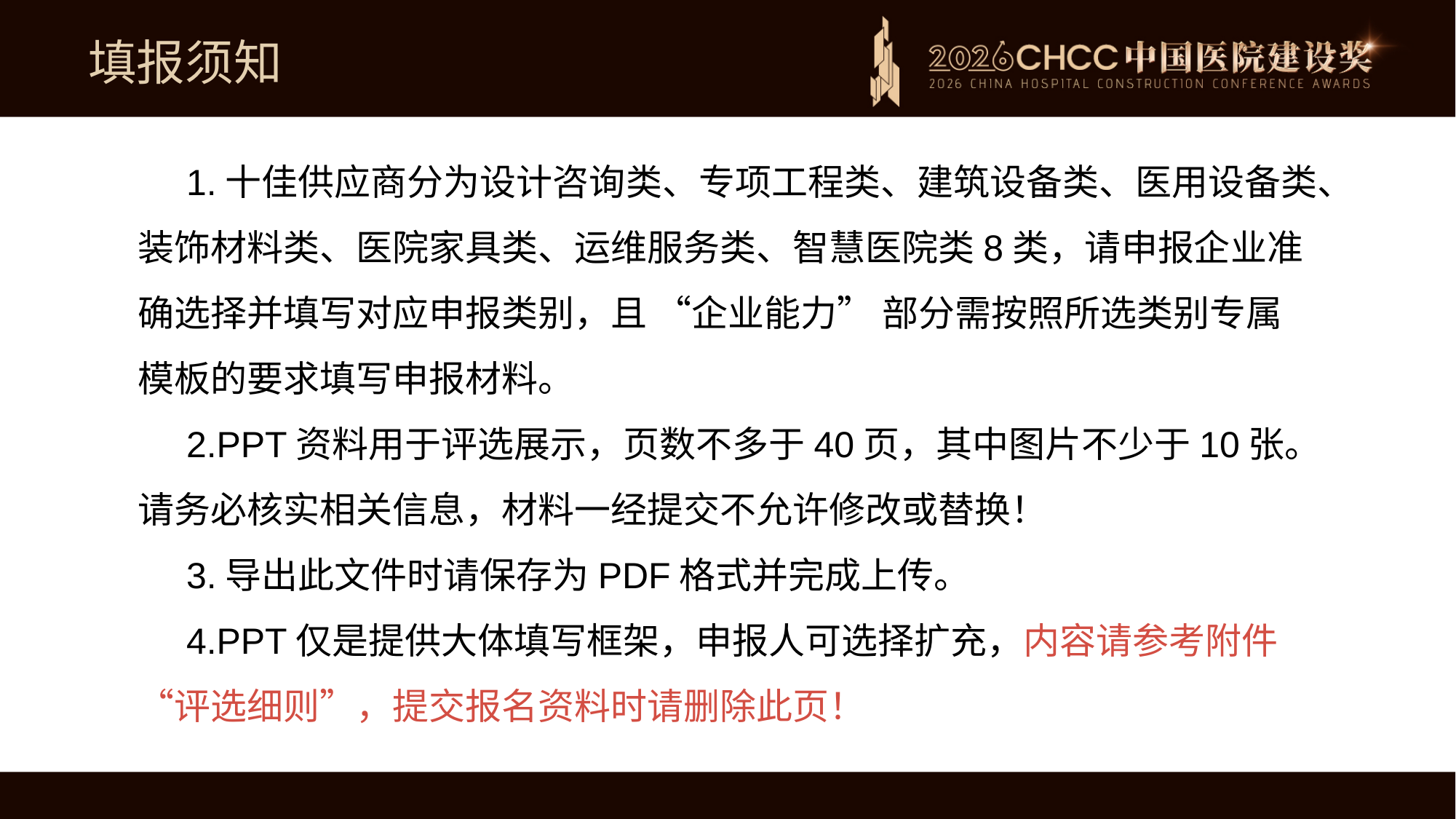

填报须知
1.十佳供应商分为设计咨询类、专项工程类、建筑设备类、医用设备类、装饰材料类、医院家具类、运维服务类、智慧医院类8类，请申报企业准确选择并填写对应申报类别，且 “企业能力” 部分需按照所选类别专属模板的要求填写申报材料。
2.PPT资料用于评选展示，页数不多于40页，其中图片不少于10张。请务必核实相关信息，材料一经提交不允许修改或替换！
3.导出此文件时请保存为PDF格式并完成上传。
4.PPT仅是提供大体填写框架，申报人可选择扩充，内容请参考附件“评选细则”，提交报名资料时请删除此页！